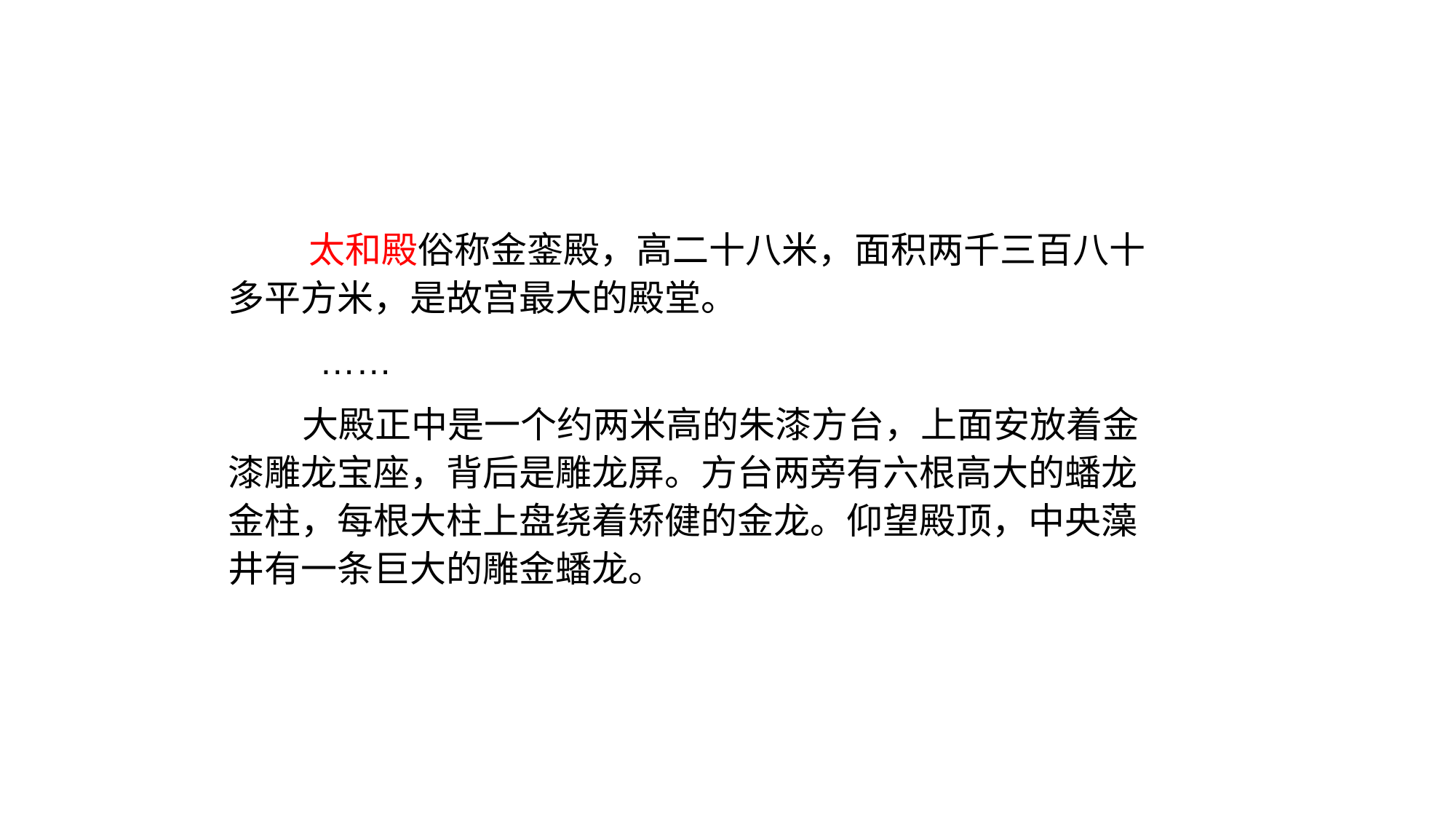

太和殿俗称金銮殿，高二十八米，面积两千三百八十多平方米，是故宫最大的殿堂。
         ……
        大殿正中是一个约两米高的朱漆方台，上面安放着金漆雕龙宝座，背后是雕龙屏。方台两旁有六根高大的蟠龙金柱，每根大柱上盘绕着矫健的金龙。仰望殿顶，中央藻井有一条巨大的雕金蟠龙。